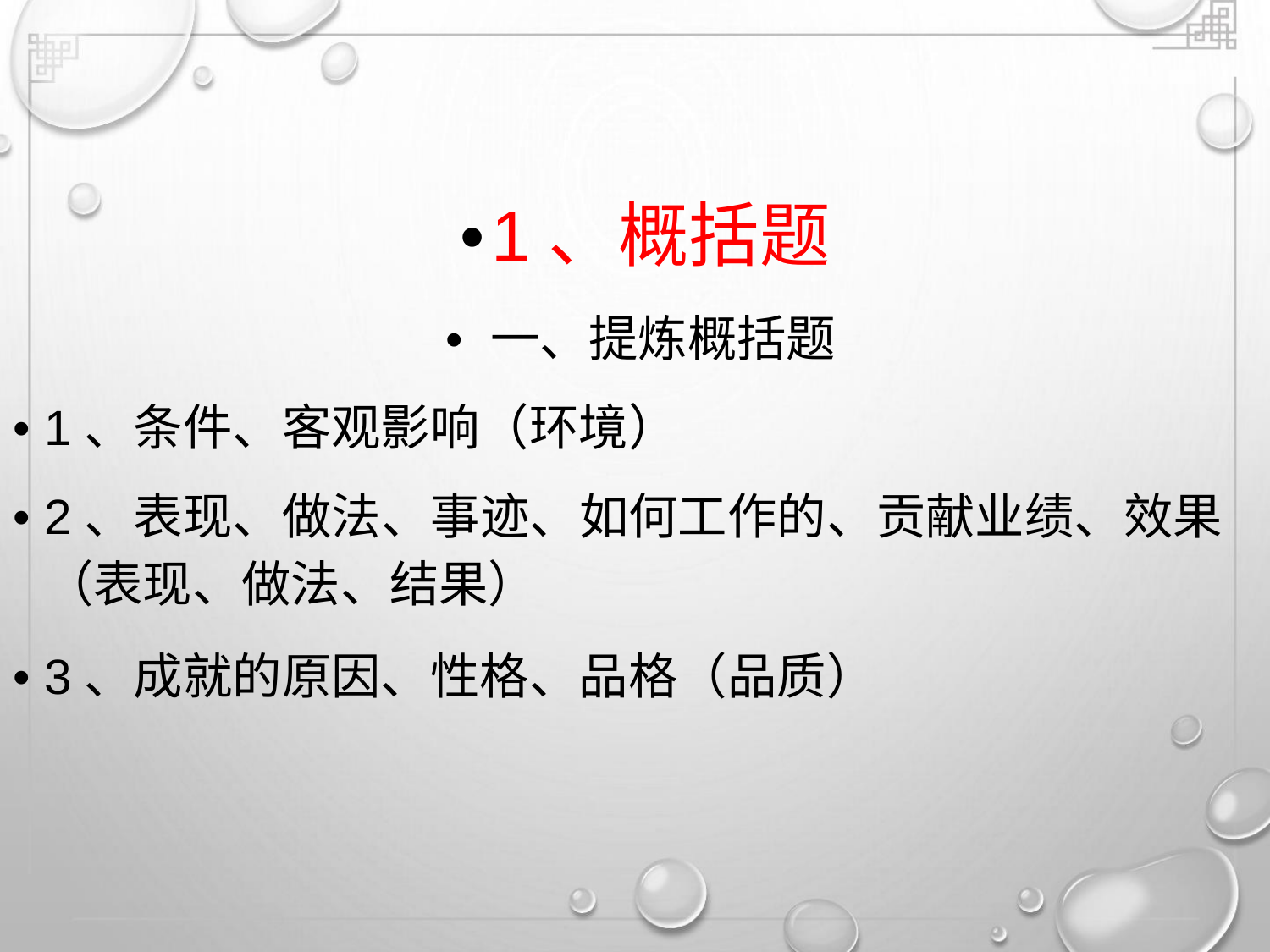

•1、概括题
• 一、提炼概括题
• 1、条件、客观影响（环境）
• 2、表现、做法、事迹、如何工作的、贡献业绩、效果
（表现、做法、结果）
• 3、成就的原因、性格、品格（品质）